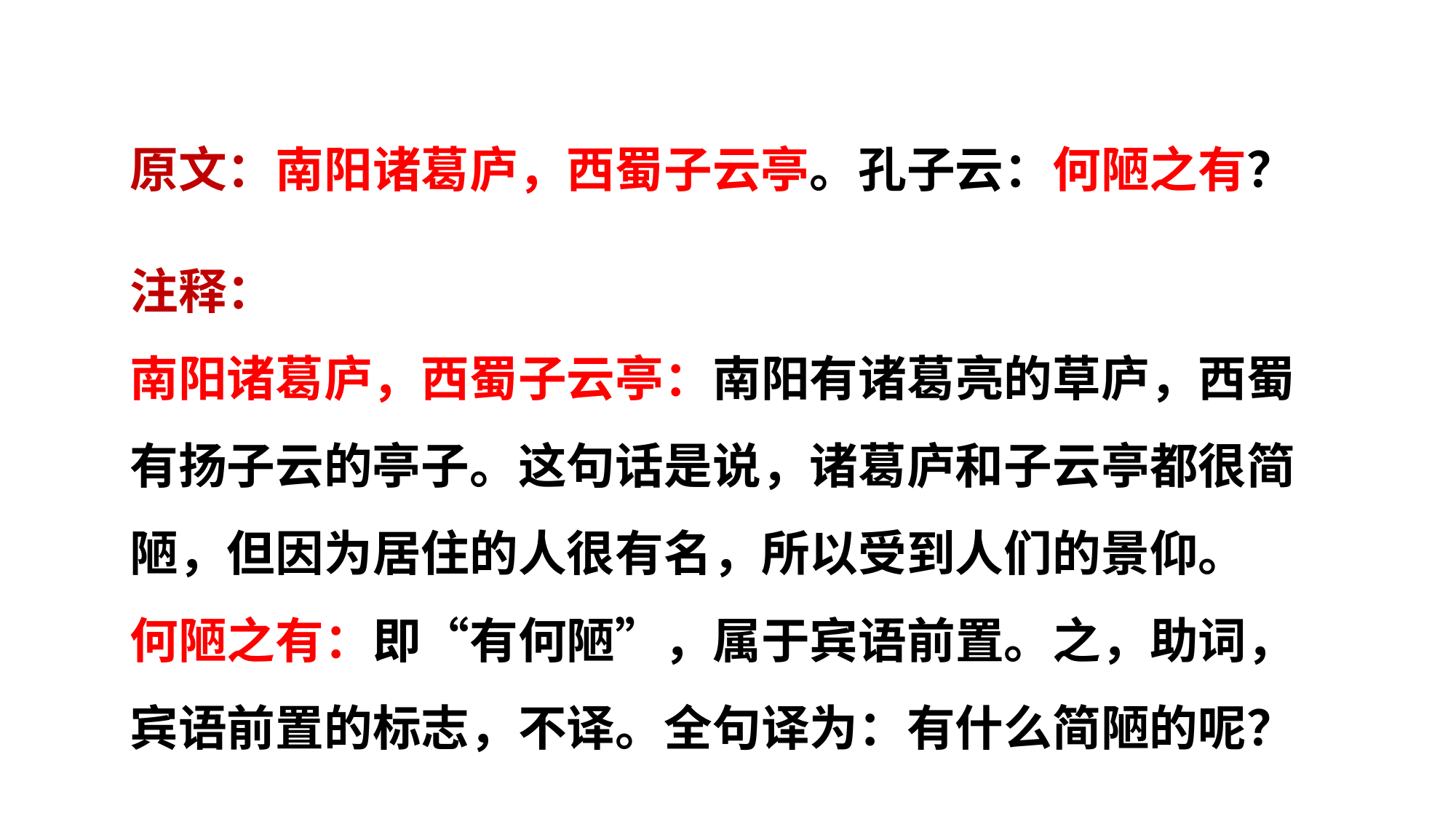

原文：南阳诸葛庐，西蜀子云亭。孔子云：何陋之有？
注释：
南阳诸葛庐，西蜀子云亭：南阳有诸葛亮的草庐，西蜀有扬子云的亭子。这句话是说，诸葛庐和子云亭都很简陋，但因为居住的人很有名，所以受到人们的景仰。
何陋之有：即“有何陋”，属于宾语前置。之，助词，宾语前置的标志，不译。全句译为：有什么简陋的呢？